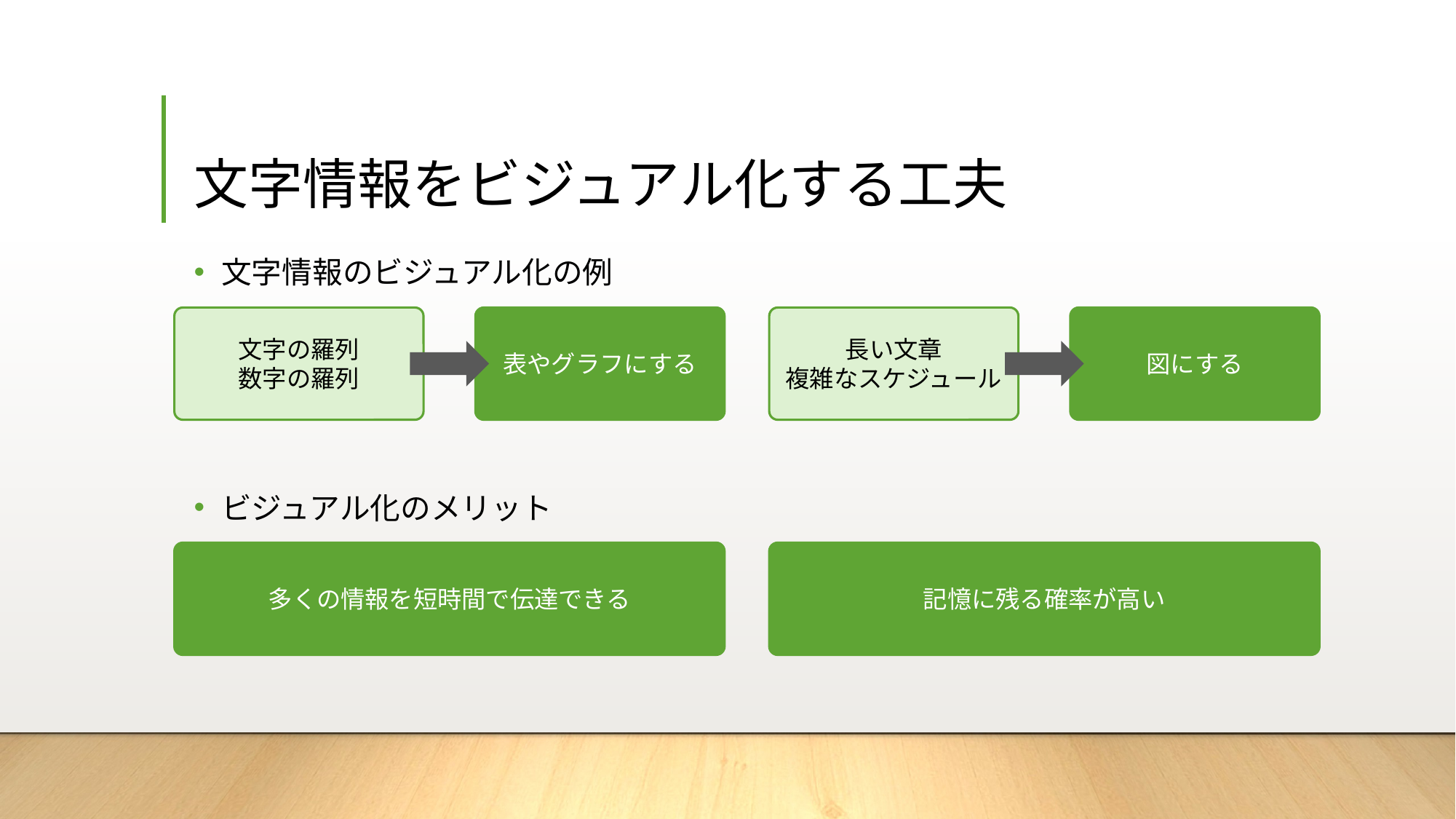

# 文字情報をビジュアル化する工夫
文字情報のビジュアル化の例

ビジュアル化のメリット

文字の羅列
数字の羅列
表やグラフにする
長い文章
複雑なスケジュール
図にする

多くの情報を短時間で伝達できる
記憶に残る確率が高い